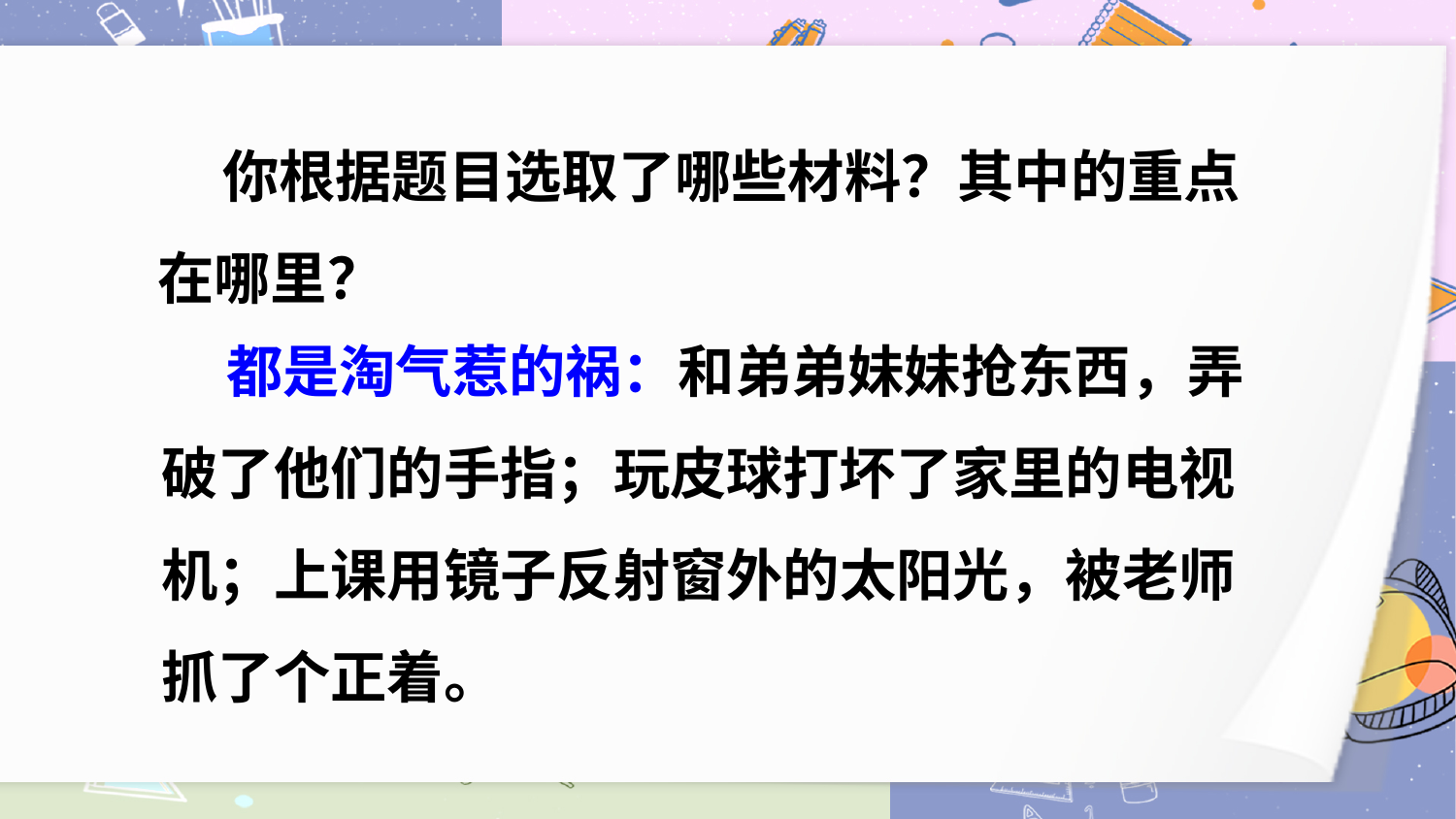

你根据题目选取了哪些材料？其中的重点在哪里？
    都是淘气惹的祸：和弟弟妹妹抢东西，弄破了他们的手指；玩皮球打坏了家里的电视机；上课用镜子反射窗外的太阳光，被老师抓了个正着。